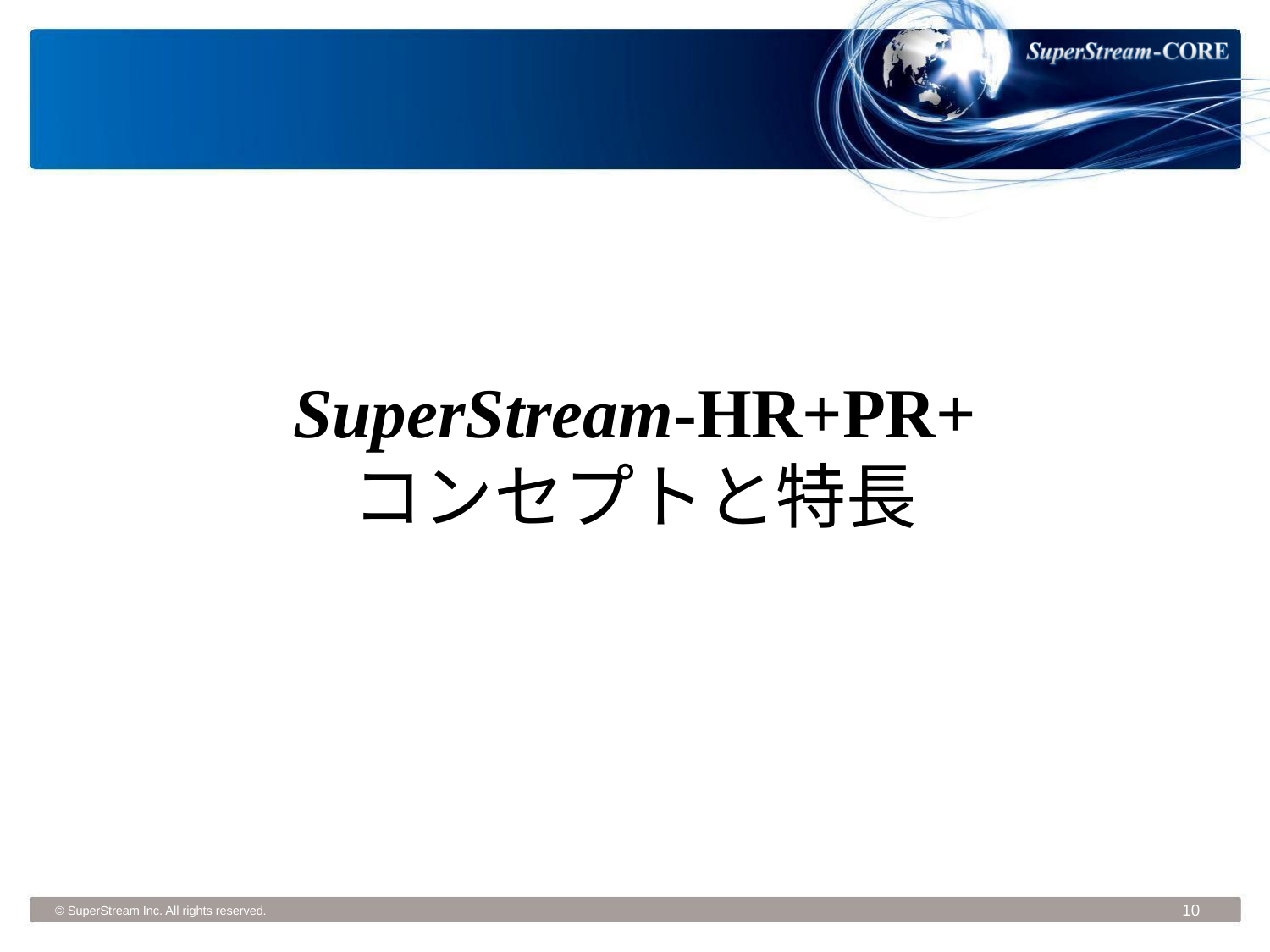

SuperStream-HR+PR+
コンセプトと特長

© SuperStream Inc. All rights reserved.
10